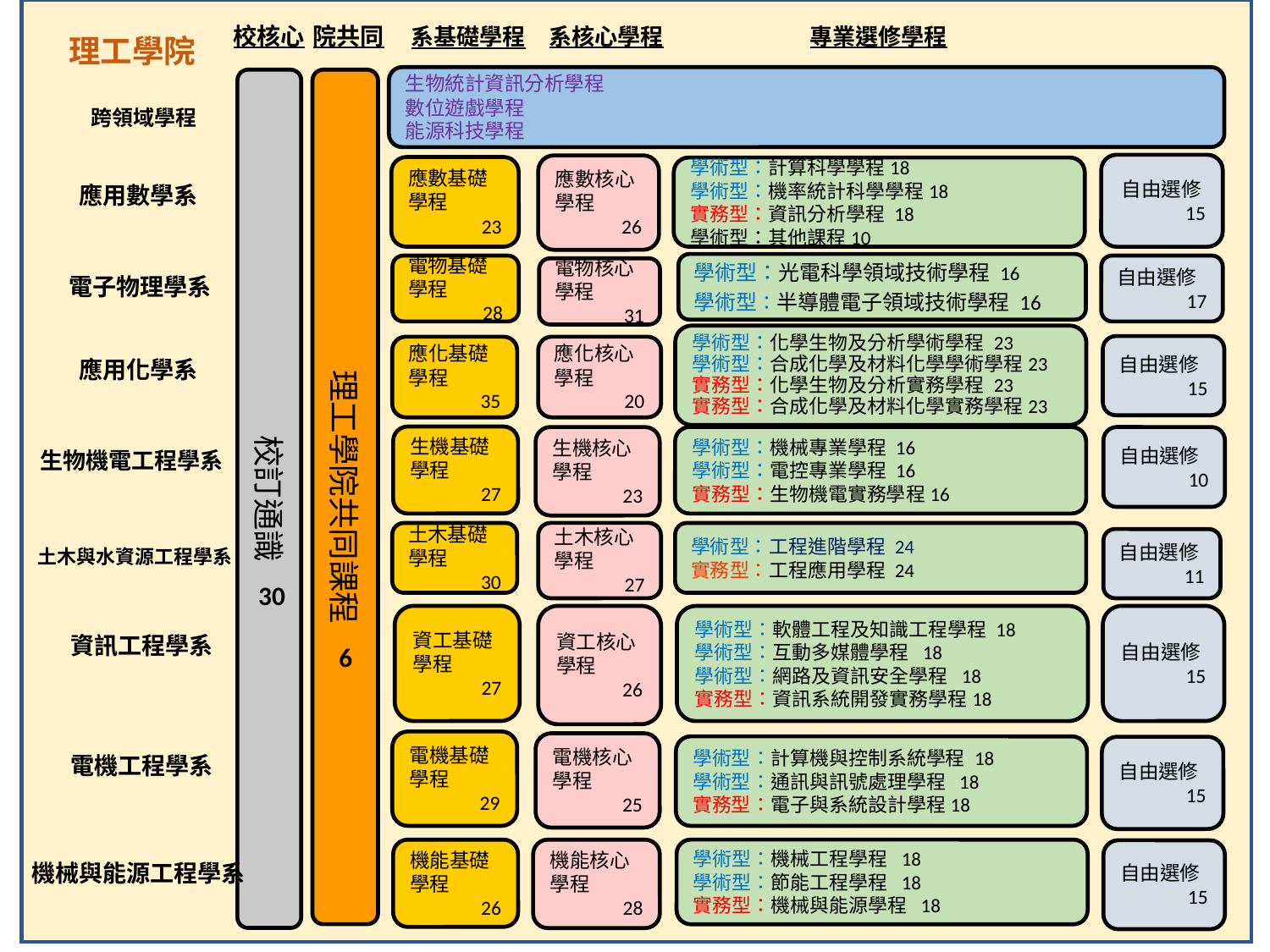

校核心
院共同
系核心學程
專業選修學程
系基礎學程
理工學院
#
生物統計資訊分析學程
數位遊戲學程
能源科技學程
校訂通識
理工學院共同課程
跨領域學程
自由選修    15
應數核心學程
26
應數基礎學程
23
學術型：計算科學學程18
學術型：機率統計科學學程18
實務型：資訊分析學程 18
學術型：其他課程10
應用數學系
電子物理學系
應用化學系
生物機電工程學系
土木與水資源工程學系
資訊工程學系
學術型：光電科學領域技術學程 16
學術型：半導體電子領域技術學程 16
電物基礎學程
28
自由選修
17
電物核心學程
 31

學術型：化學生物及分析學術學程 23
學術型：合成化學及材料化學學術學程23
實務型：化學生物及分析實務學程 23
實務型：合成化學及材料化學實務學程23
自由選修
15
應化基礎學程
35
應化核心學程
20
生機基礎學程
27
生機核心學程
23
學術型：機械專業學程 16
學術型：電控專業學程 16
實務型：生物機電實務學程16
自由選修
10
土木基礎學程
30
土木核心學程
27
學術型：工程進階學程 24
實務型：工程應用學程 24
自由選修
11
30
資工基礎學程
27
資工核心學程
 26
自由選修
15
學術型：軟體工程及知識工程學程 18
學術型：互動多媒體學程  18
學術型：網路及資訊安全學程  18
實務型：資訊系統開發實務學程18
6
電機基礎學程
29
電機核心學程
 25
學術型：計算機與控制系統學程 18
學術型：通訊與訊號處理學程  18
實務型：電子與系統設計學程18
自由選修
15
電機工程學系
學術型：機械工程學程  18
學術型：節能工程學程  18
實務型：機械與能源學程  18
機能基礎學程
26
機能核心學程
 28
自由選修
15
機械與能源工程學系